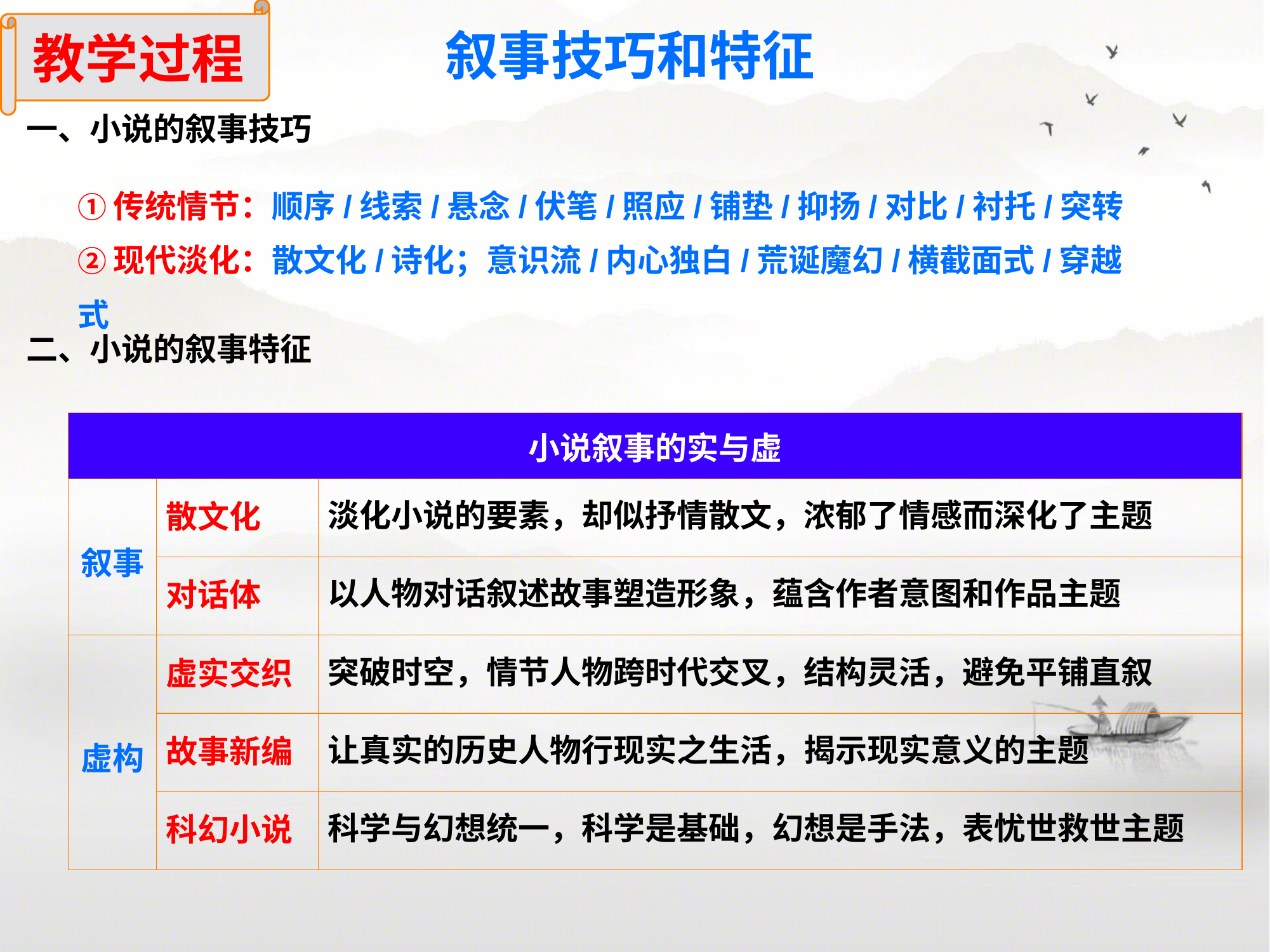

教学过程
叙事技巧和特征
一、小说的叙事技巧
①传统情节：顺序/线索/悬念/伏笔/照应/铺垫/抑扬/对比/衬托/突转
②现代淡化：散文化/诗化；意识流/内心独白/荒诞魔幻/横截面式/穿越式
二、小说的叙事特征
| 小说叙事的实与虚 |  |  |
| --- | --- | --- |
| 叙事 | 散文化 | 淡化小说的要素，却似抒情散文，浓郁了情感而深化了主题 |
|  | 对话体 | 以人物对话叙述故事塑造形象，蕴含作者意图和作品主题 |
| 虚构 | 虚实交织 | 突破时空，情节人物跨时代交叉，结构灵活，避免平铺直叙 |
|  | 故事新编 | 让真实的历史人物行现实之生活，揭示现实意义的主题 |
|  | 科幻小说 | 科学与幻想统一，科学是基础，幻想是手法，表忧世救世主题 |